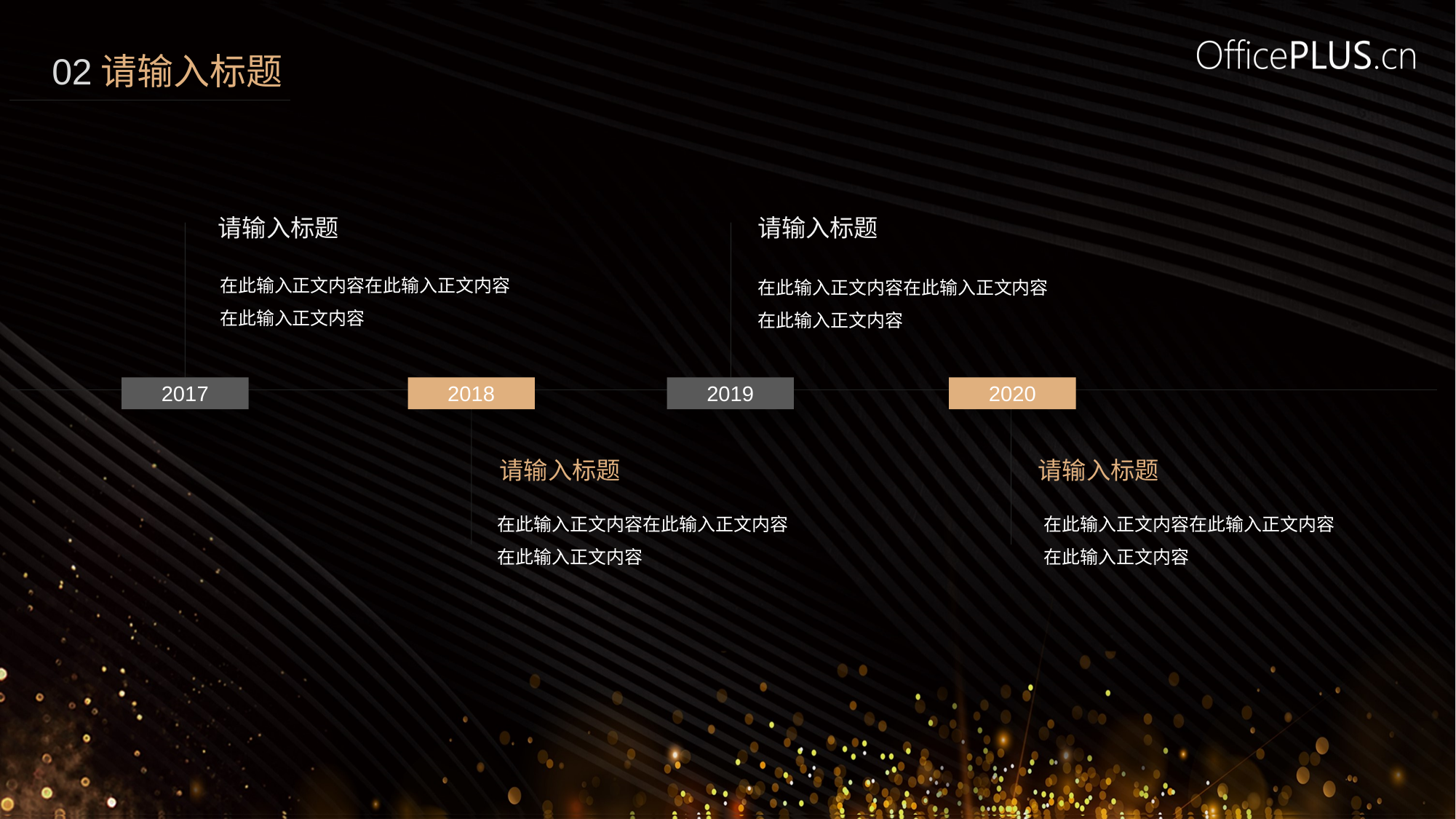

02请输入标题

请输入标题
请输入标题
在此输入正文内容在此输入正文内容
在此输入正文内容
在此输入正文内容在此输入正文内容
在此输入正文内容
2017
2018
2019
2020
请输入标题
请输入标题
在此输入正文内容在此输入正文内容
在此输入正文内容
在此输入正文内容在此输入正文内容
在此输入正文内容